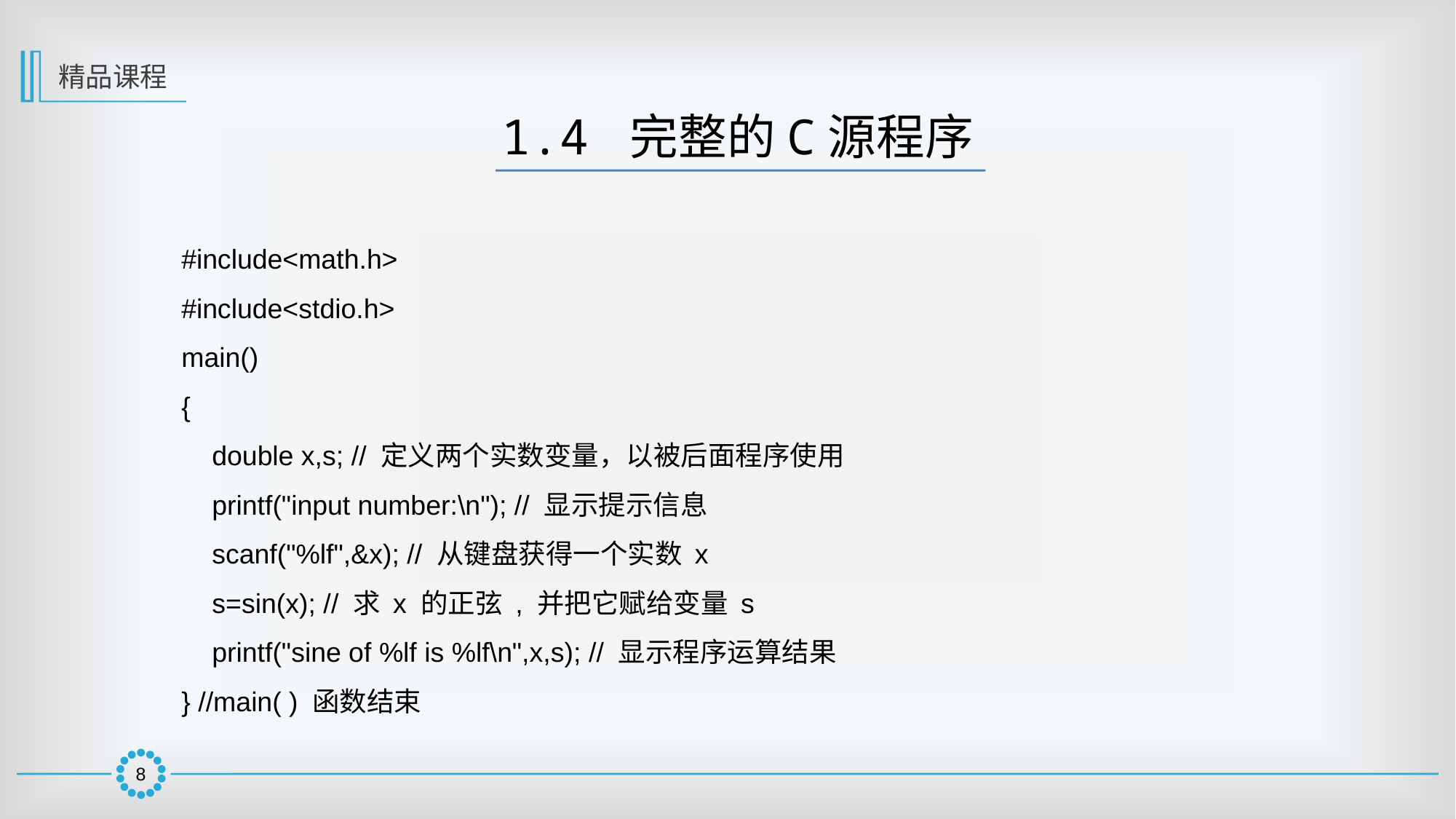

精品课程
1.4 完整的C源程序

#include<math.h>
#include<stdio.h>
main()
{
    double x,s; // 定义两个实数变量，以被后面程序使用
    printf("input number:\n"); // 显示提示信息
    scanf("%lf",&x); // 从键盘获得一个实数 x
    s=sin(x); // 求 x 的正弦 , 并把它赋给变量 s
    printf("sine of %lf is %lf\n",x,s); // 显示程序运算结果
} //main( ) 函数结束

8